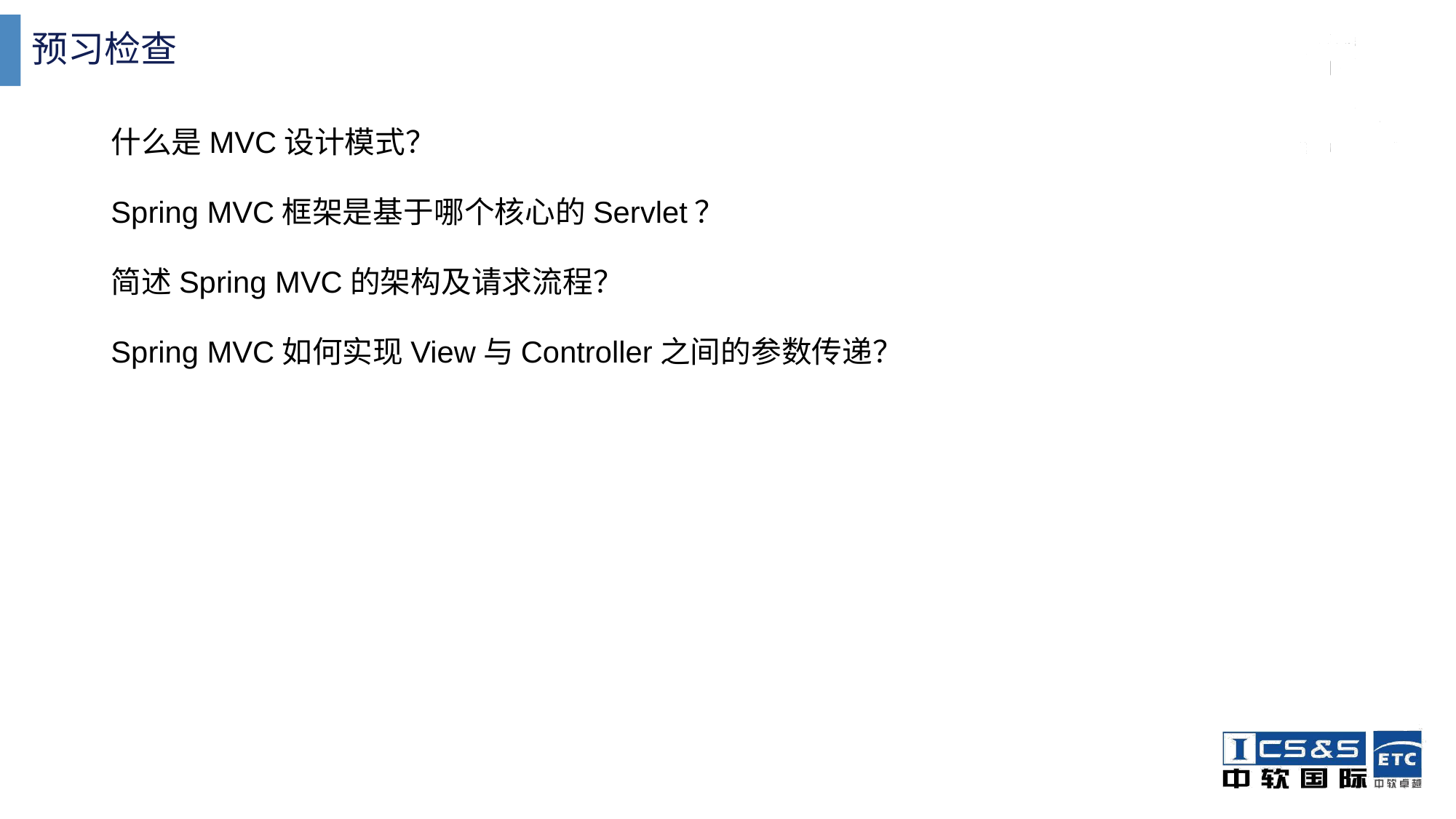

# 预习检查
什么是MVC设计模式？
Spring MVC框架是基于哪个核心的Servlet？
简述Spring MVC的架构及请求流程？
Spring MVC如何实现View与Controller之间的参数传递？